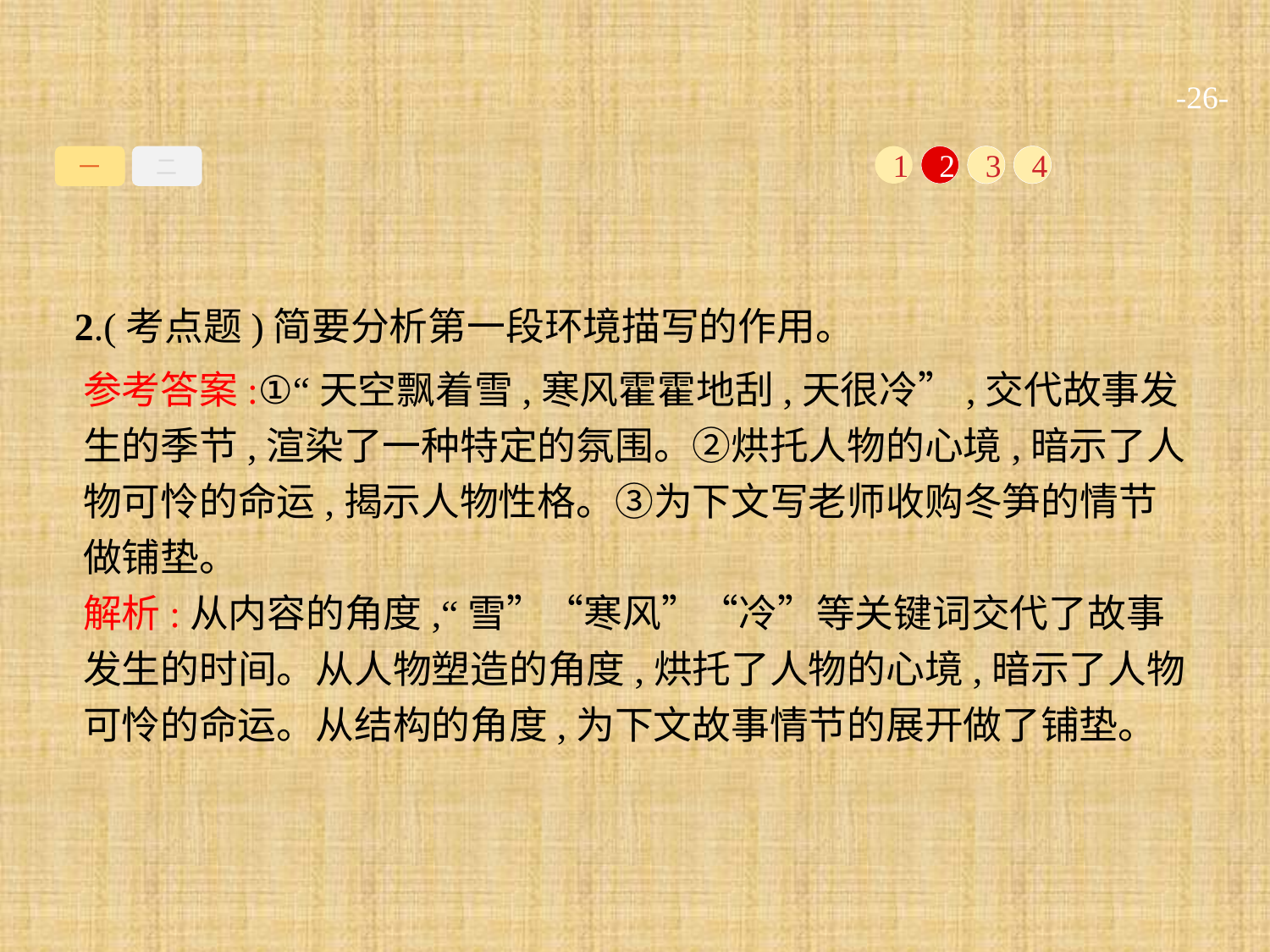

-26-
一
二
1
2
3
4
2.(考点题)简要分析第一段环境描写的作用。
参考答案:①“天空飘着雪,寒风霍霍地刮,天很冷”,交代故事发生的季节,渲染了一种特定的氛围。②烘托人物的心境,暗示了人物可怜的命运,揭示人物性格。③为下文写老师收购冬笋的情节做铺垫。
解析:从内容的角度,“雪”“寒风”“冷”等关键词交代了故事发生的时间。从人物塑造的角度,烘托了人物的心境,暗示了人物可怜的命运。从结构的角度,为下文故事情节的展开做了铺垫。